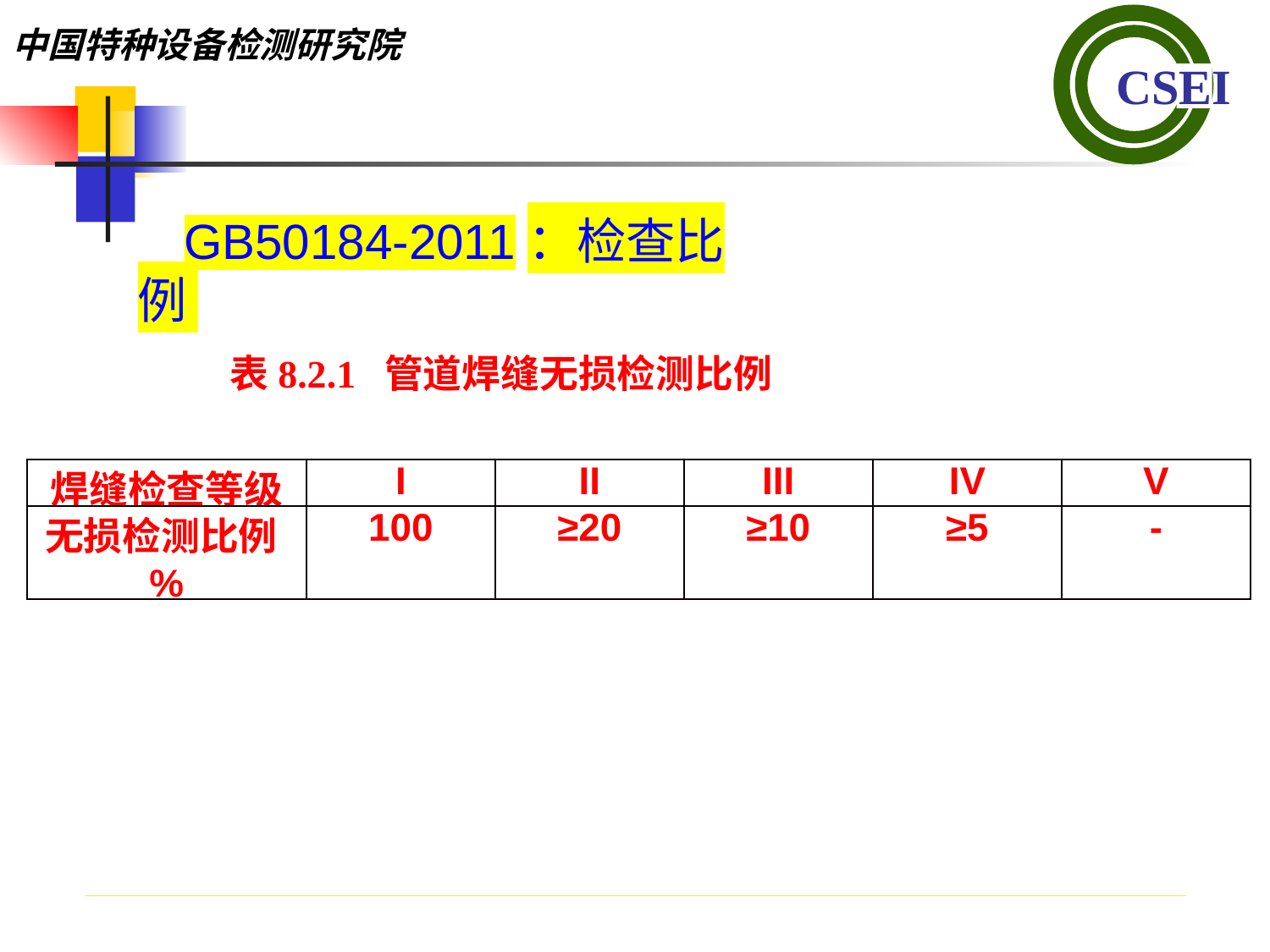

GB50184-2011：检查比例
表8.2.1  管道焊缝无损检测比例
| 焊缝检查等级 | I | II | III | IV | V |
| --- | --- | --- | --- | --- | --- |
| 无损检测比例% | 100 | ≥20 | ≥10 | ≥5 | - |